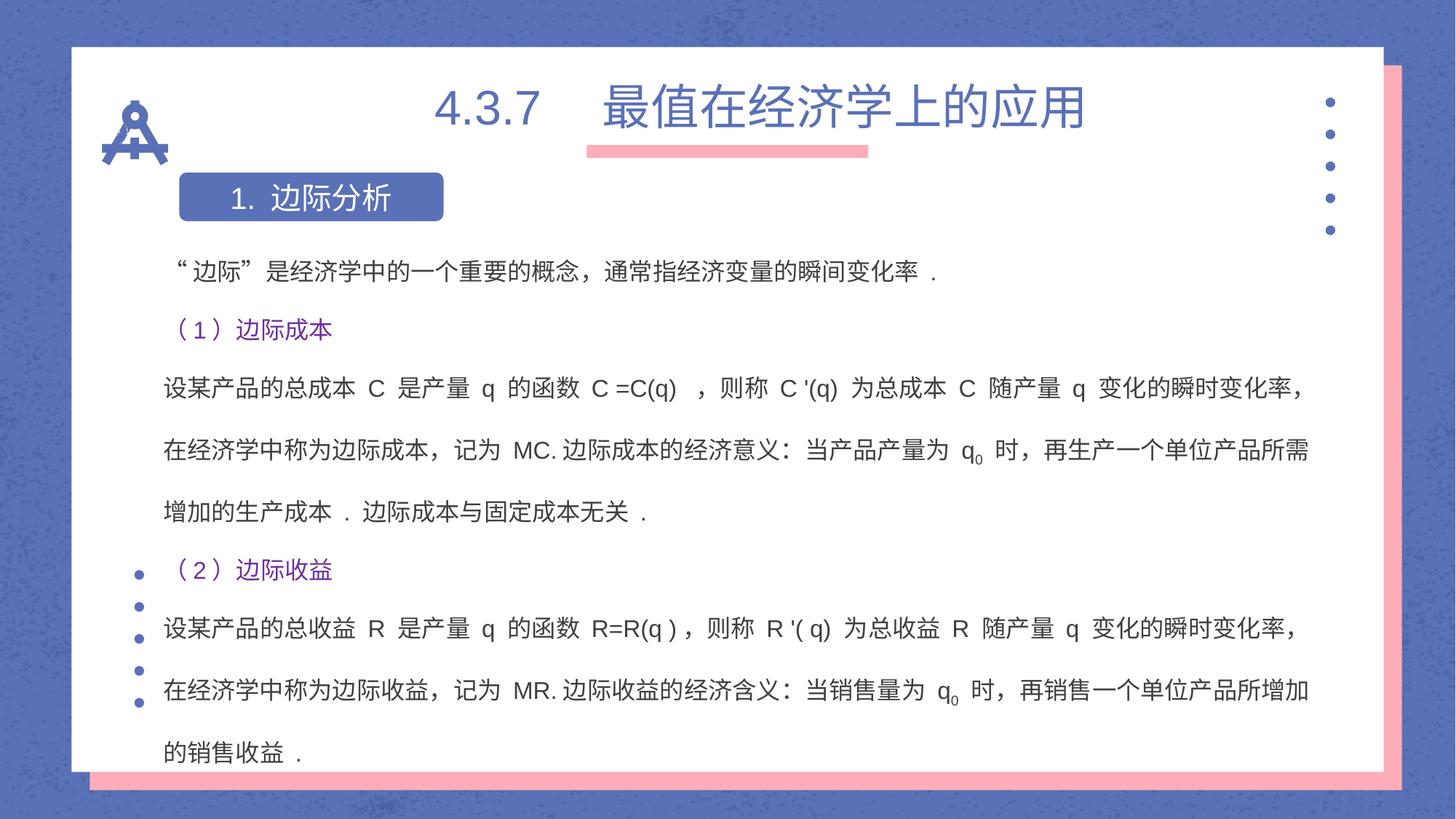

4.3.7　最值在经济学上的应用

1. 边际分析
“边际”是经济学中的一个重要的概念，通常指经济变量的瞬间变化率 .
（1）边际成本
设某产品的总成本 C 是产量 q 的函数 C =C(q)  ，则称 C '(q) 为总成本 C 随产量 q 变化的瞬时变化率，在经济学中称为边际成本，记为 MC.边际成本的经济意义：当产品产量为 q0 时，再生产一个单位产品所需增加的生产成本 . 边际成本与固定成本无关 .
（2）边际收益
设某产品的总收益 R 是产量 q 的函数 R=R(q )，则称 R '( q) 为总收益 R 随产量 q 变化的瞬时变化率，在经济学中称为边际收益，记为 MR.边际收益的经济含义：当销售量为 q0 时，再销售一个单位产品所增加的销售收益 .